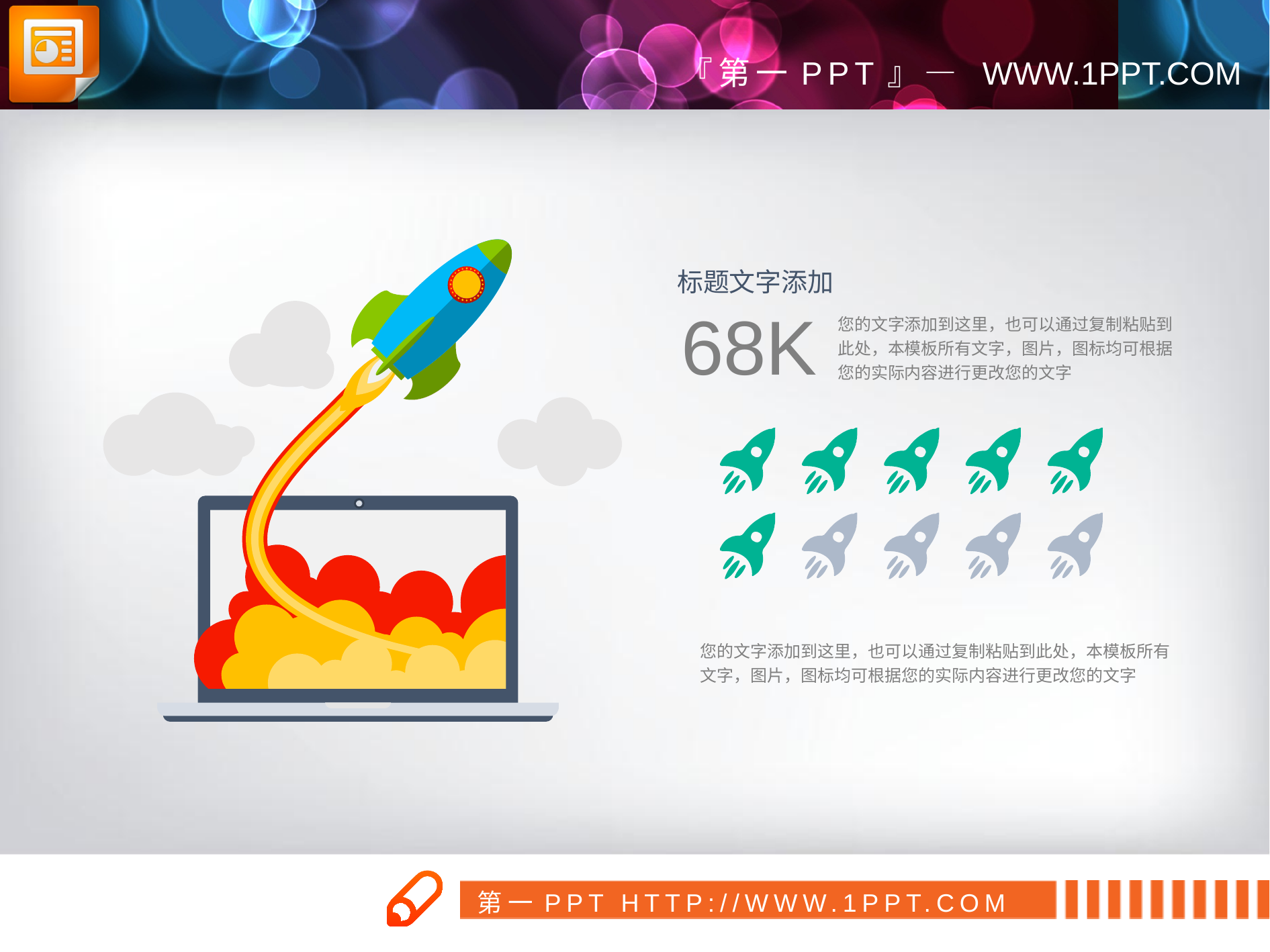

标题文字添加
68K
您的文字添加到这里，也可以通过复制粘贴到此处，本模板所有文字，图片，图标均可根据您的实际内容进行更改您的文字

您的文字添加到这里，也可以通过复制粘贴到此处，本模板所有文字，图片，图标均可根据您的实际内容进行更改您的文字